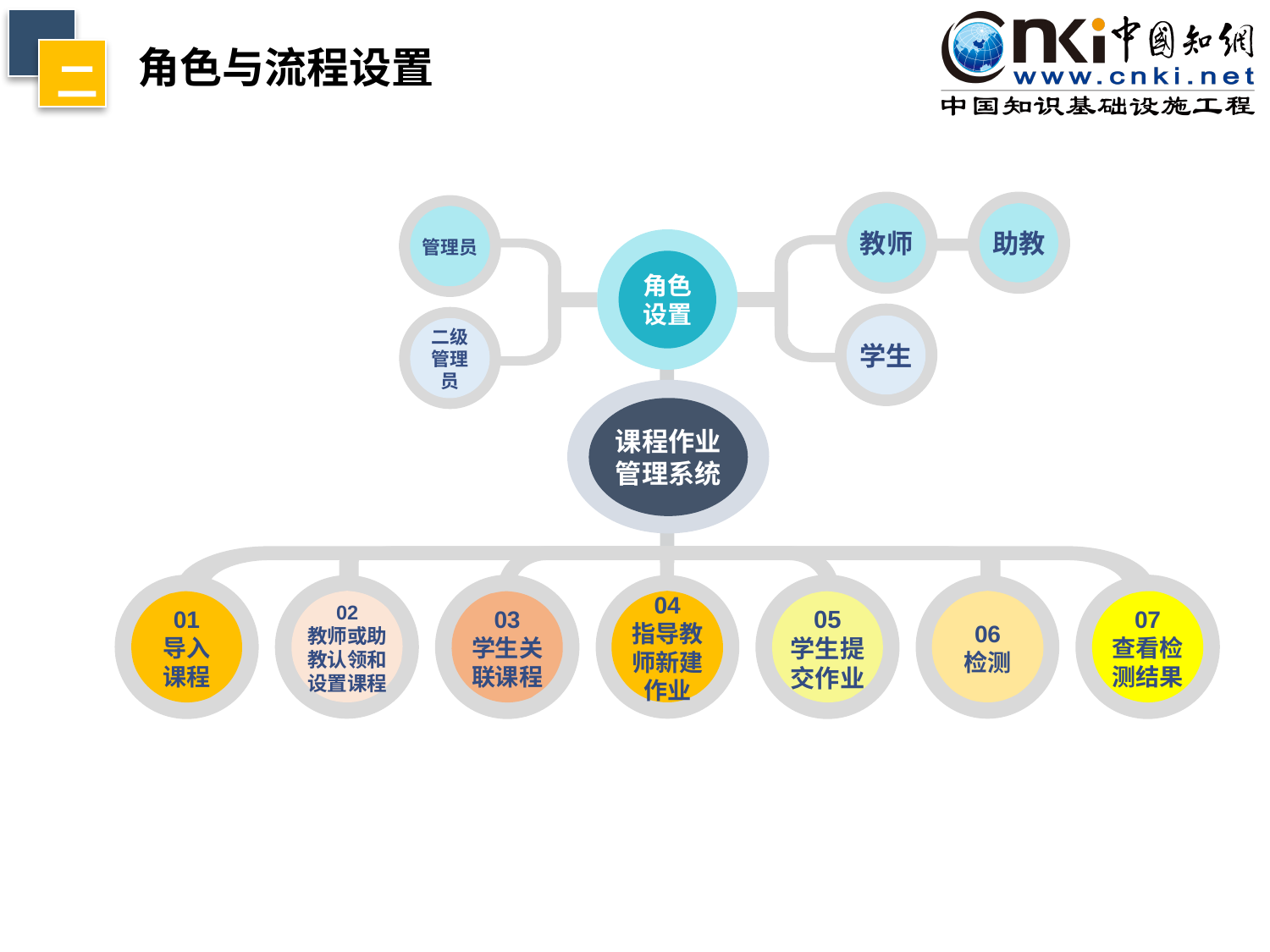

# 角色与流程设置
二

教师

助教

管理员

角色
设置

学生

二级管理员

课程作业
管理系统

01
导入
课程

03
学生关联课程

05
学生提交作业

07
查看检测结果

02
教师或助教认领和设置课程

04
指导教师新建作业

06
检测